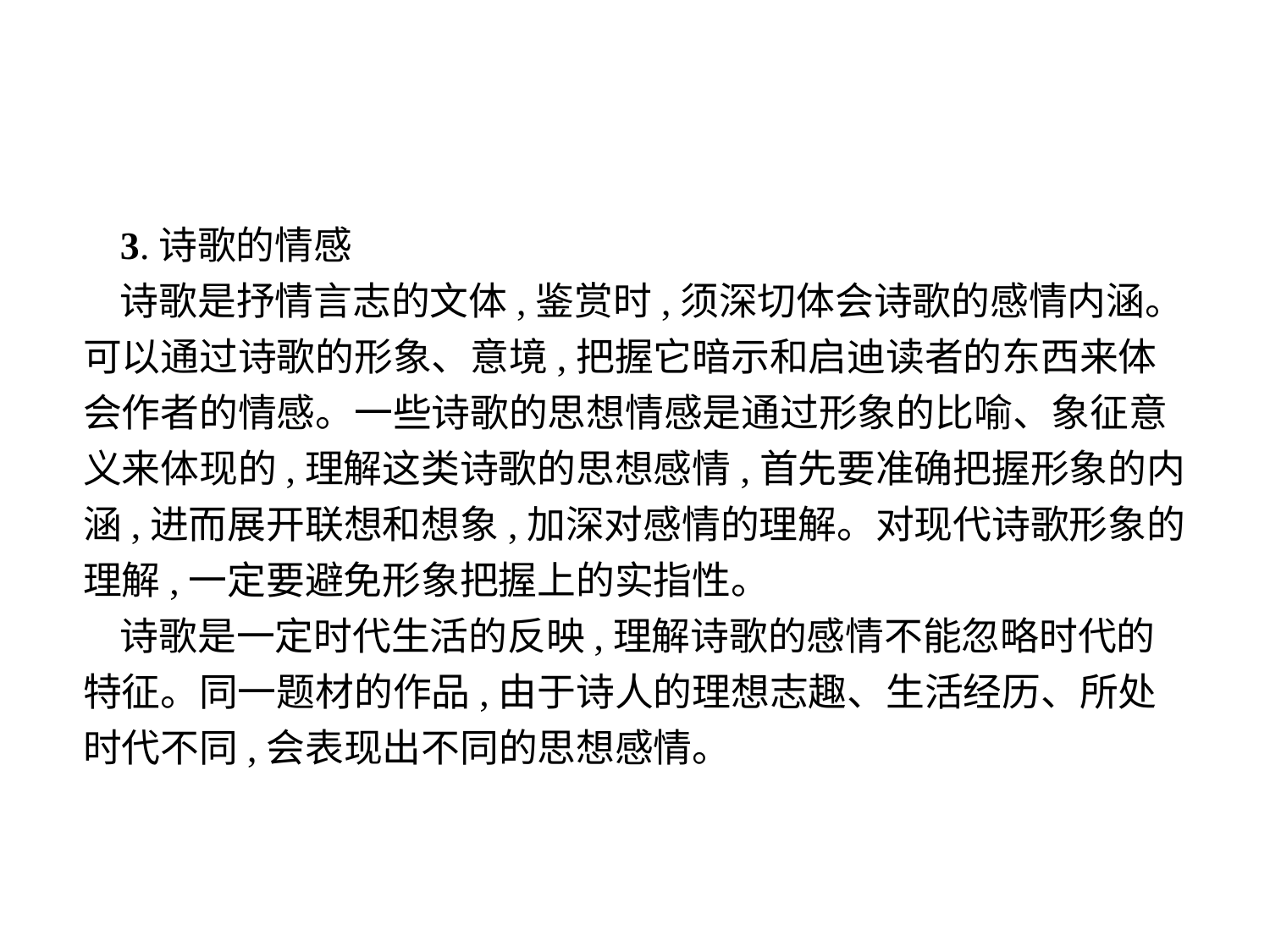

3.诗歌的情感
诗歌是抒情言志的文体,鉴赏时,须深切体会诗歌的感情内涵。可以通过诗歌的形象、意境,把握它暗示和启迪读者的东西来体会作者的情感。一些诗歌的思想情感是通过形象的比喻、象征意义来体现的,理解这类诗歌的思想感情,首先要准确把握形象的内涵,进而展开联想和想象,加深对感情的理解。对现代诗歌形象的理解,一定要避免形象把握上的实指性。
诗歌是一定时代生活的反映,理解诗歌的感情不能忽略时代的特征。同一题材的作品,由于诗人的理想志趣、生活经历、所处时代不同,会表现出不同的思想感情。
-5-